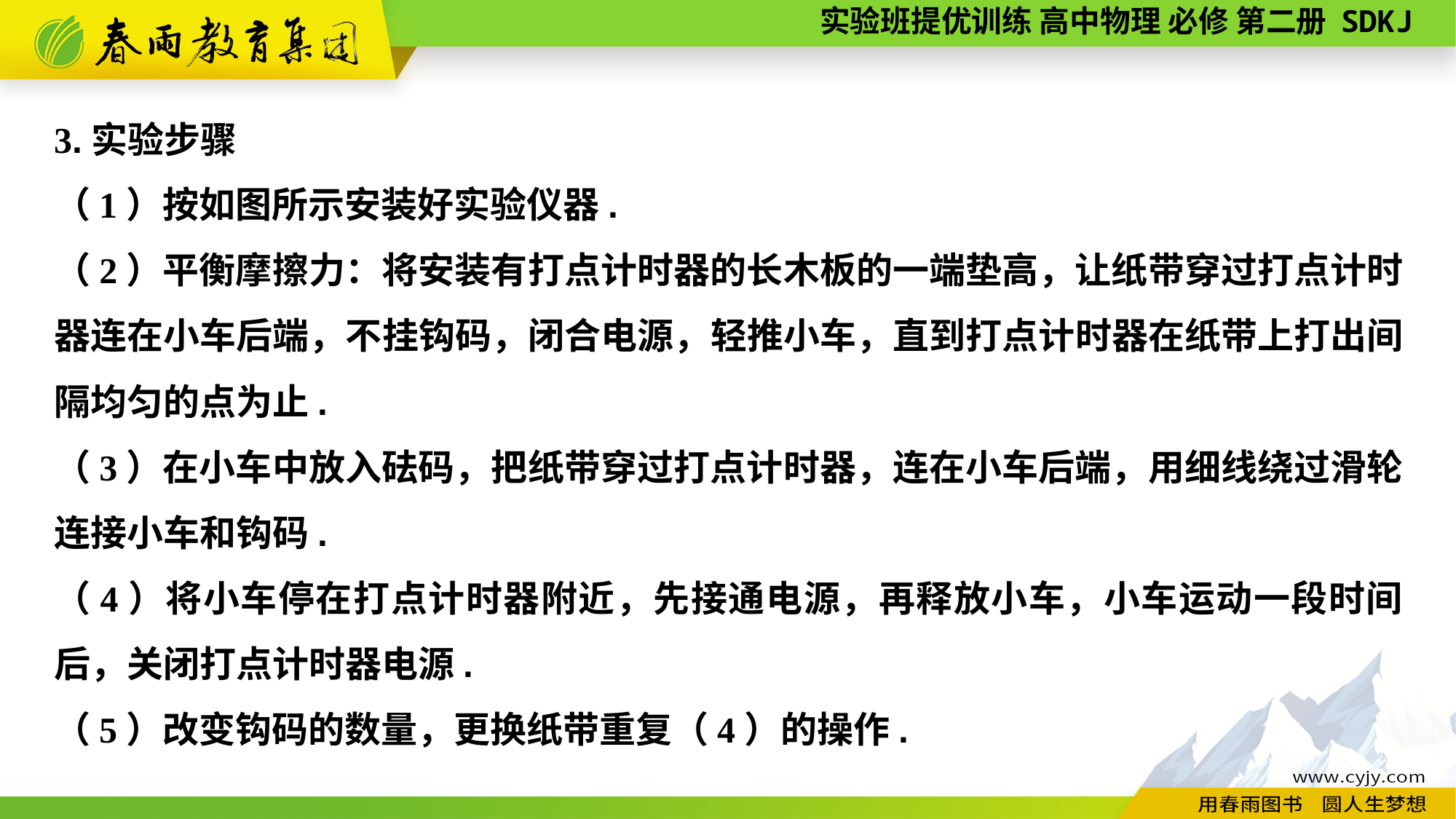

3.实验步骤
（1）按如图所示安装好实验仪器.
（2）平衡摩擦力：将安装有打点计时器的长木板的一端垫高，让纸带穿过打点计时器连在小车后端，不挂钩码，闭合电源，轻推小车，直到打点计时器在纸带上打出间隔均匀的点为止.
（3）在小车中放入砝码，把纸带穿过打点计时器，连在小车后端，用细线绕过滑轮连接小车和钩码.
（4）将小车停在打点计时器附近，先接通电源，再释放小车，小车运动一段时间后，关闭打点计时器电源.
（5）改变钩码的数量，更换纸带重复（4）的操作.